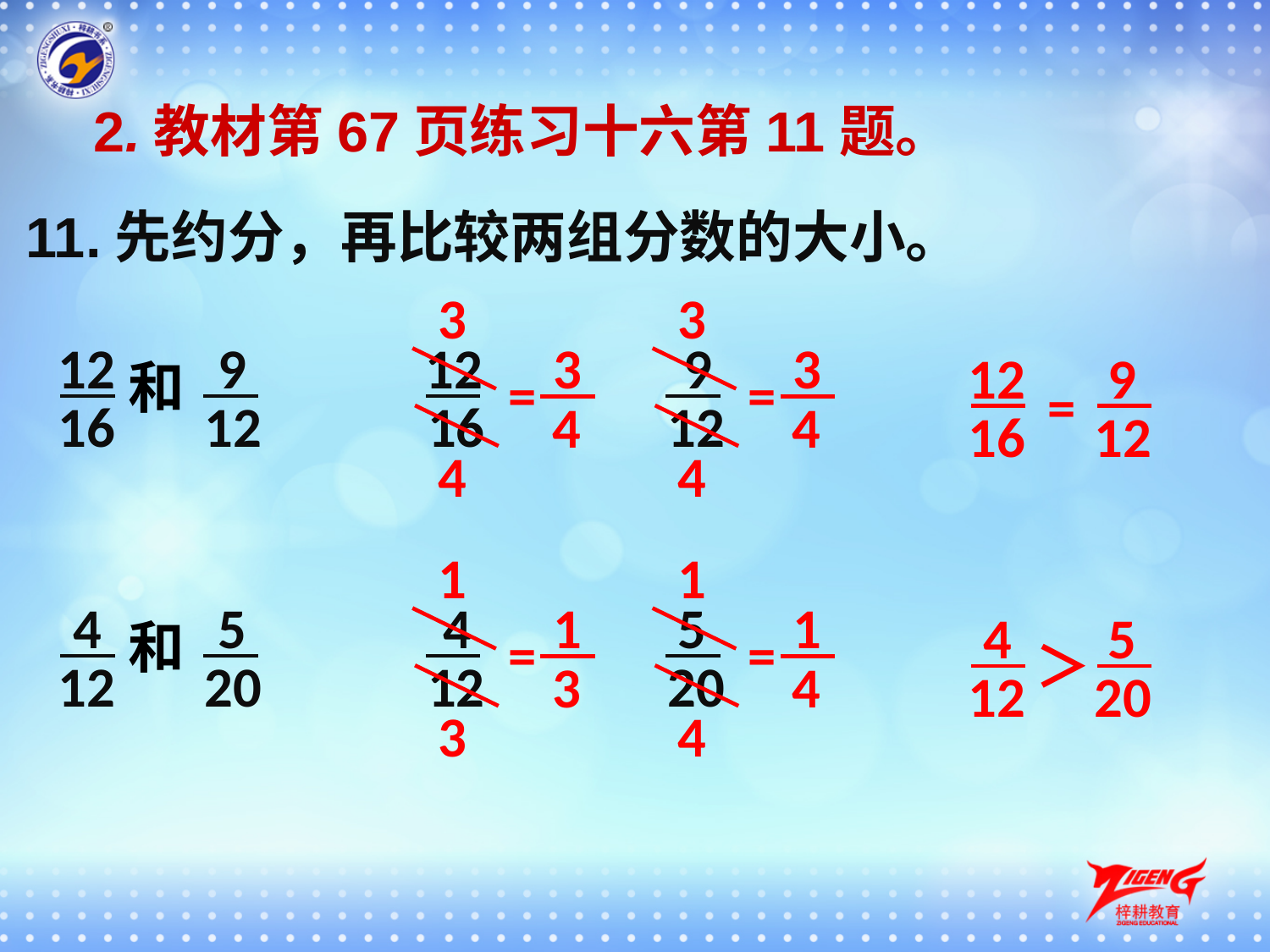

2.教材第67页练习十六第11题。
11.先约分，再比较两组分数的大小。
3
3
12
9
12
9
3
3
12
9
和
=
=
=
16
12
16
12
4
4
16
12
4
4
1
1
4
5
4
5
1
1
4
5
和
=
=
＞
12
20
12
20
3
4
12
20
3
4